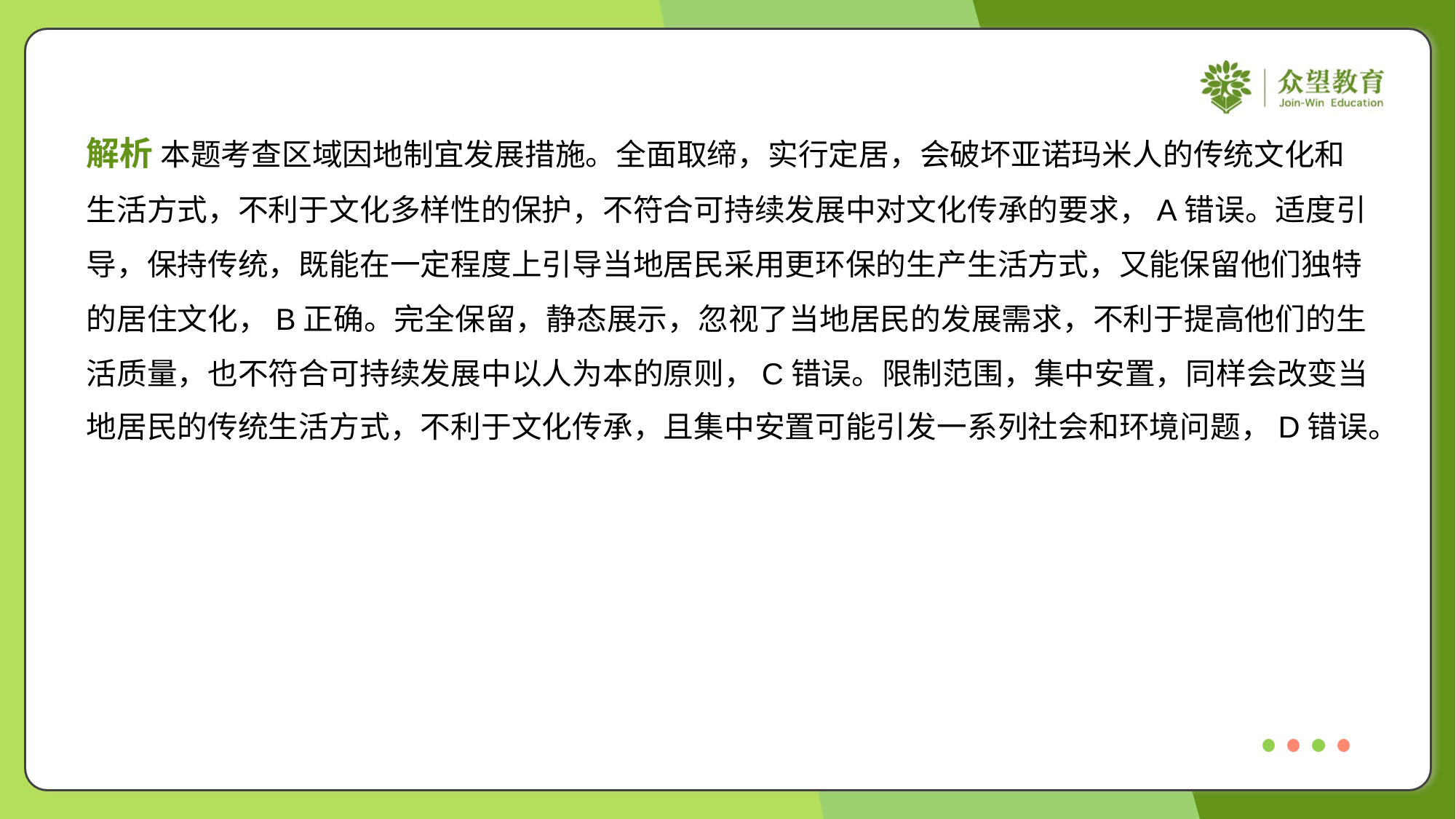

解析 本题考查区域因地制宜发展措施。全面取缔，实行定居，会破坏亚诺玛米人的传统文化和
生活方式，不利于文化多样性的保护，不符合可持续发展中对文化传承的要求，A错误。适度引
导，保持传统，既能在一定程度上引导当地居民采用更环保的生产生活方式，又能保留他们独特
的居住文化，B正确。完全保留，静态展示，忽视了当地居民的发展需求，不利于提高他们的生
活质量，也不符合可持续发展中以人为本的原则，C错误。限制范围，集中安置，同样会改变当
地居民的传统生活方式，不利于文化传承，且集中安置可能引发一系列社会和环境问题，D错误。